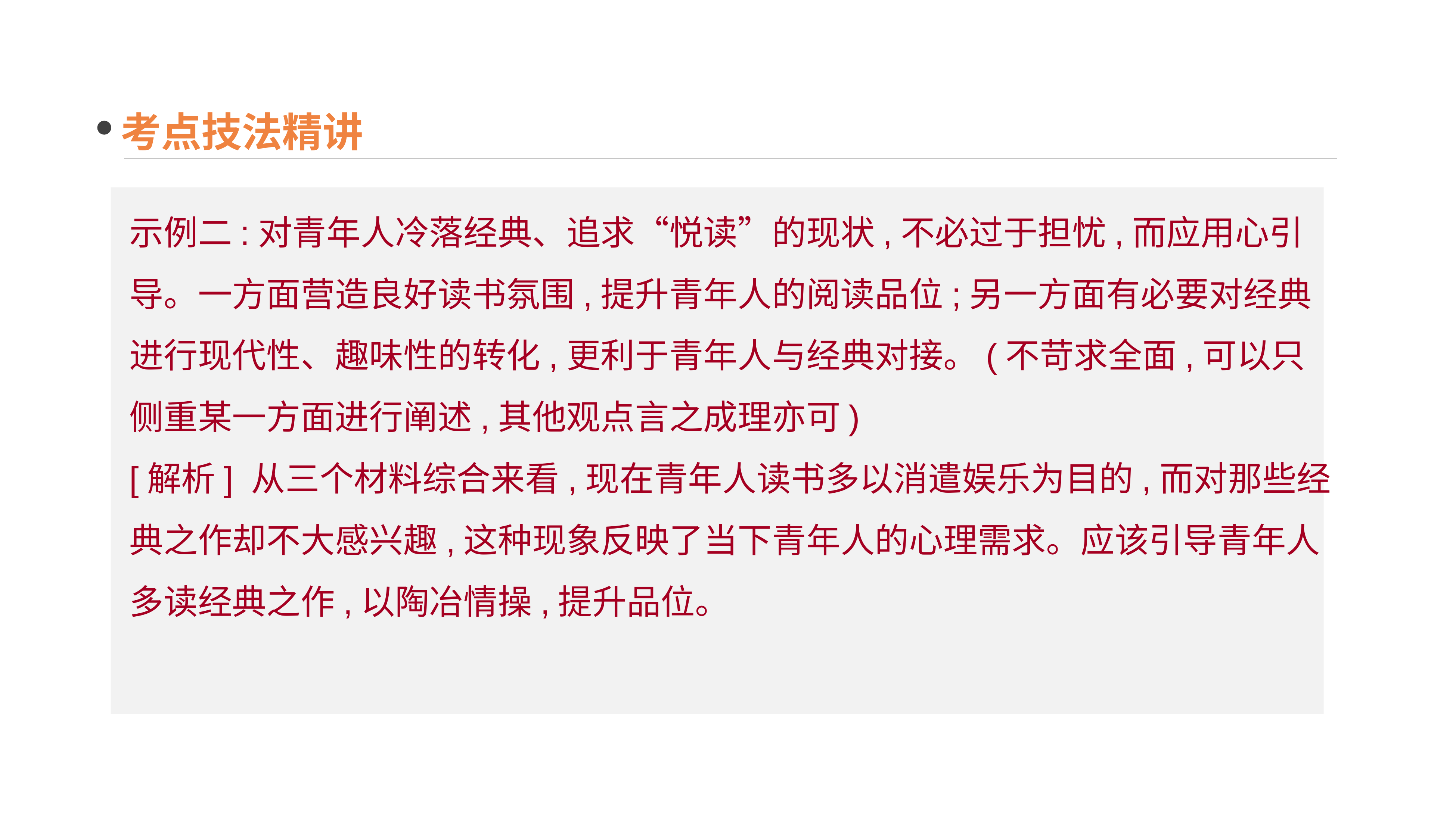

考点技法精讲

示例二:对青年人冷落经典、追求“悦读”的现状,不必过于担忧,而应用心引导。一方面营造良好读书氛围,提升青年人的阅读品位;另一方面有必要对经典进行现代性、趣味性的转化,更利于青年人与经典对接。(不苛求全面,可以只侧重某一方面进行阐述,其他观点言之成理亦可)
[解析] 从三个材料综合来看,现在青年人读书多以消遣娱乐为目的,而对那些经典之作却不大感兴趣,这种现象反映了当下青年人的心理需求。应该引导青年人多读经典之作,以陶冶情操,提升品位。